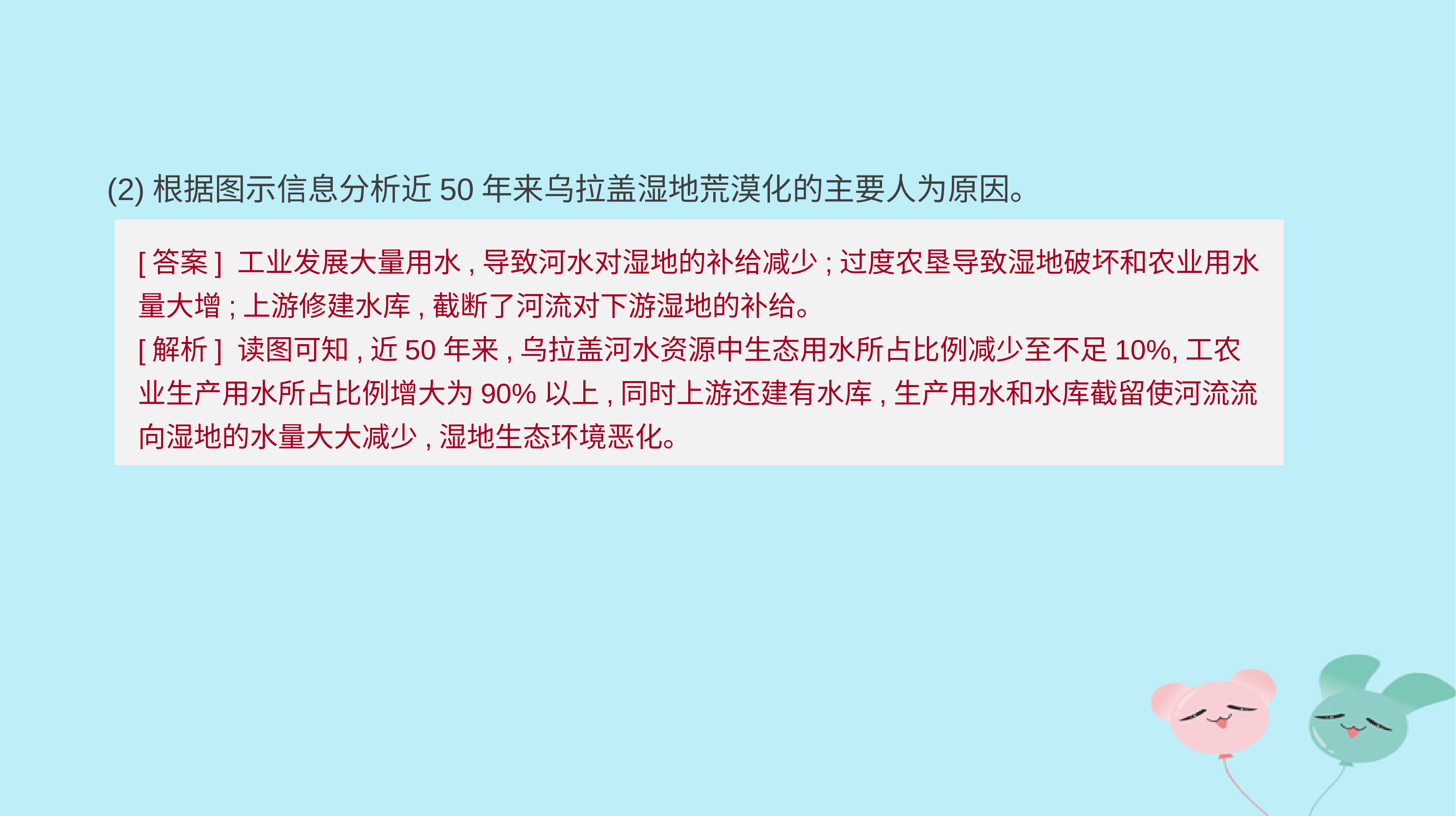

(2)根据图示信息分析近50年来乌拉盖湿地荒漠化的主要人为原因。

[答案] 工业发展大量用水,导致河水对湿地的补给减少;过度农垦导致湿地破坏和农业用水量大增;上游修建水库,截断了河流对下游湿地的补给。
[解析] 读图可知,近50年来,乌拉盖河水资源中生态用水所占比例减少至不足10%,工农业生产用水所占比例增大为90%以上,同时上游还建有水库,生产用水和水库截留使河流流向湿地的水量大大减少,湿地生态环境恶化。